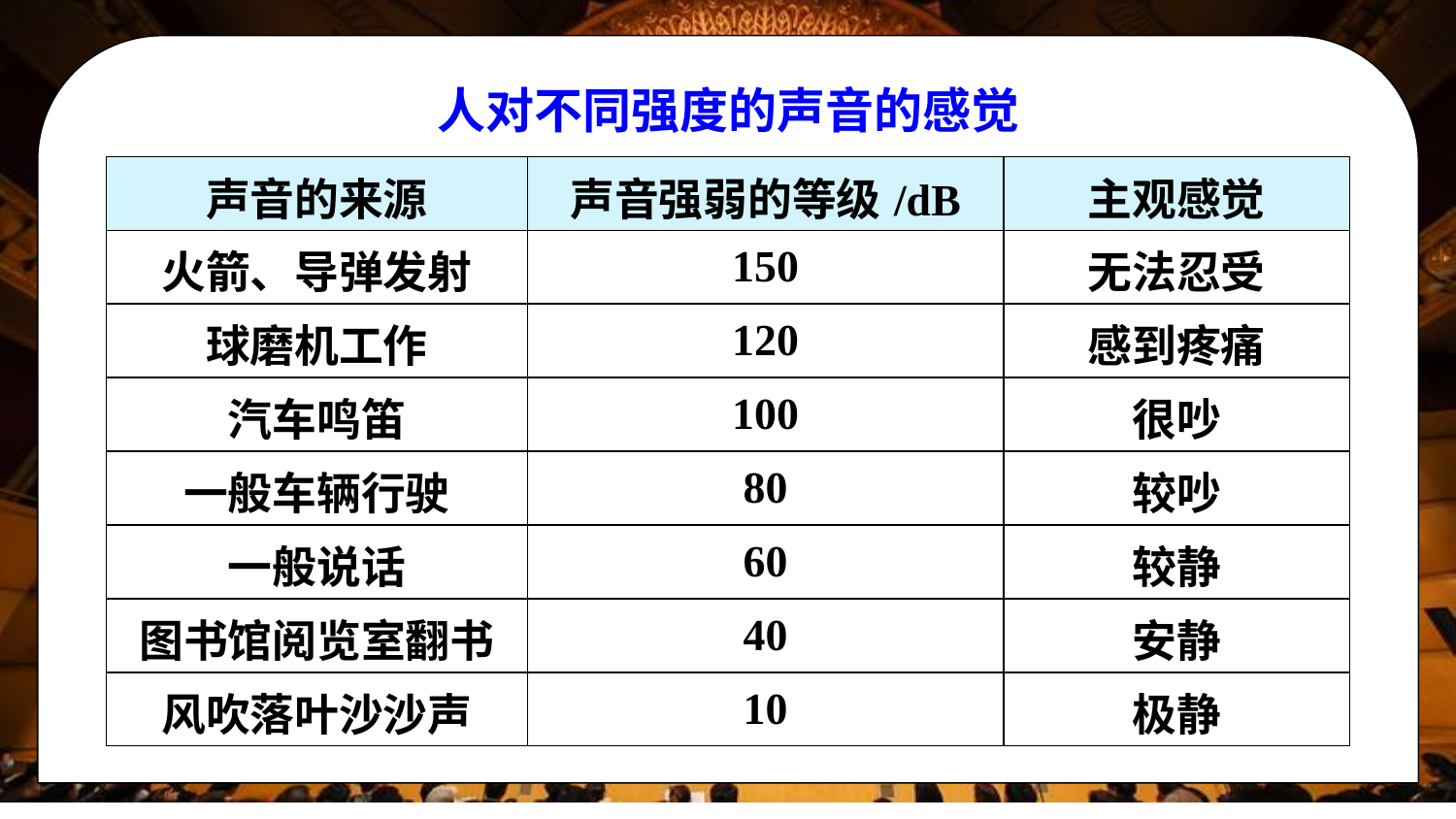

人对不同强度的声音的感觉
| 声音的来源 | 声音强弱的等级/dB | 主观感觉 |
| --- | --- | --- |
| 火箭、导弹发射 | 150 | 无法忍受 |
| 球磨机工作 | 120 | 感到疼痛 |
| 汽车鸣笛 | 100 | 很吵 |
| 一般车辆行驶 | 80 | 较吵 |
| 一般说话 | 60 | 较静 |
| 图书馆阅览室翻书 | 40 | 安静 |
| 风吹落叶沙沙声 | 10 | 极静 |